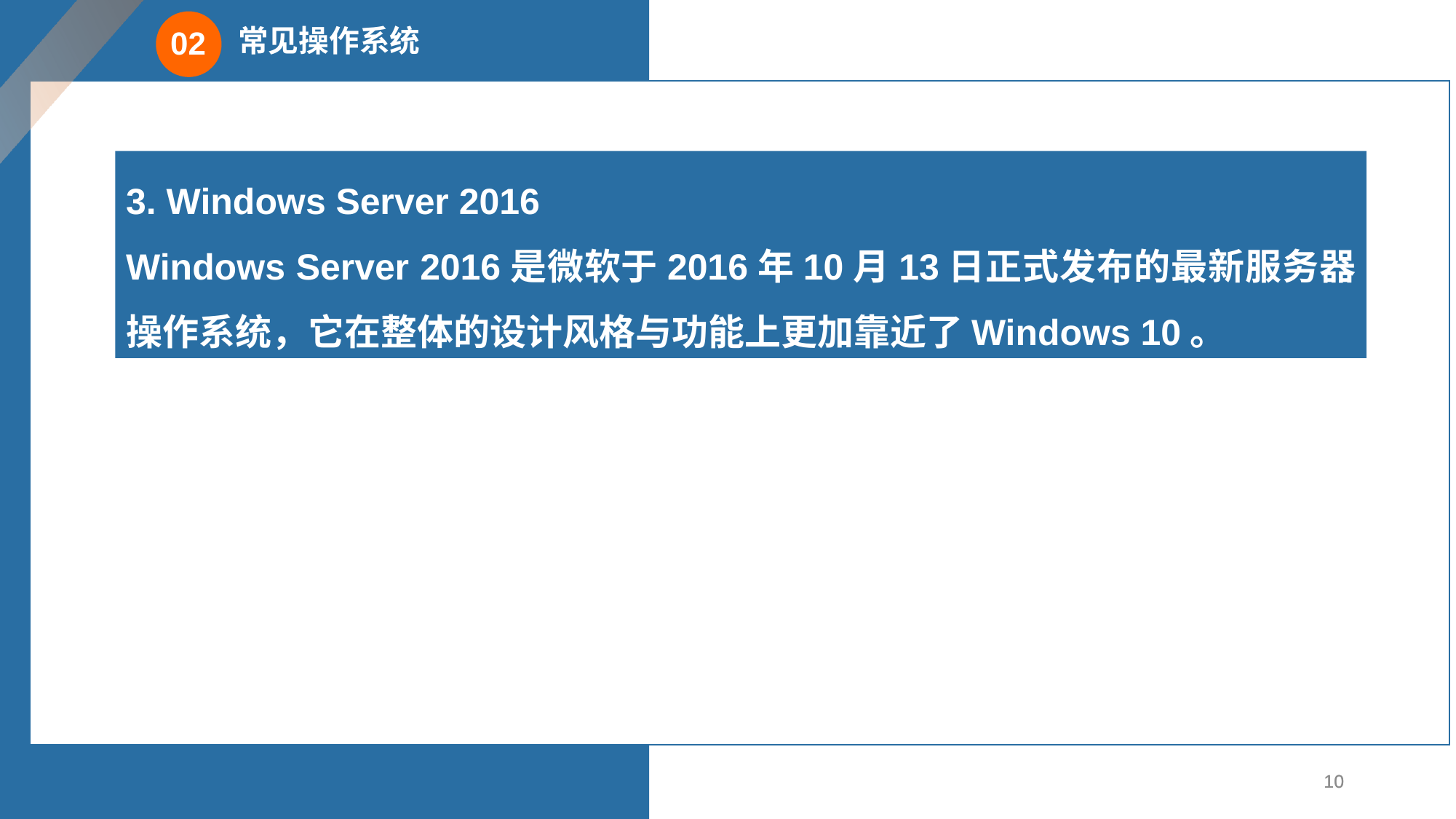

常见操作系统
02
3. Windows Server 2016
Windows Server 2016是微软于2016年10月13日正式发布的最新服务器操作系统，它在整体的设计风格与功能上更加靠近了Windows 10。